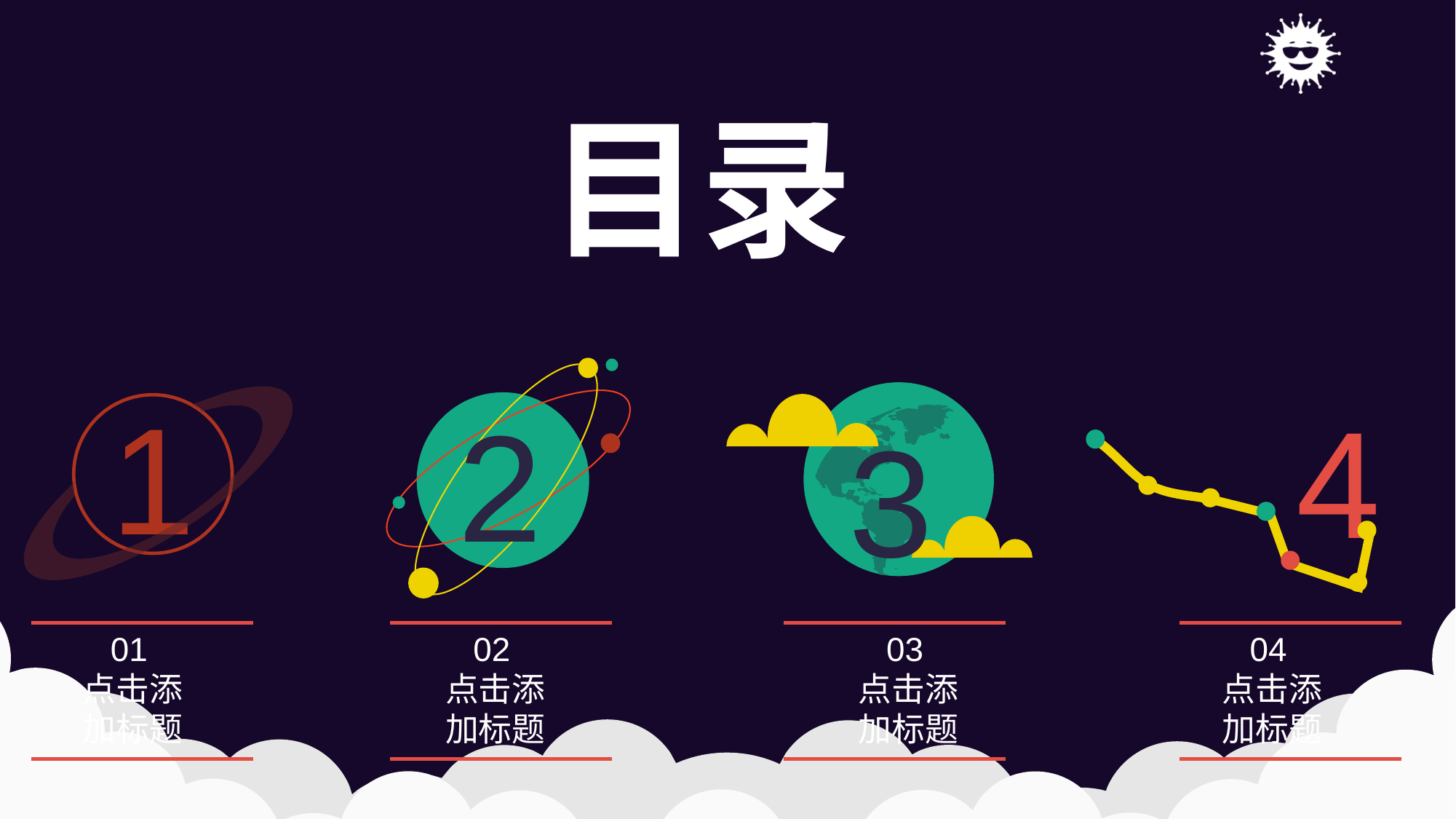

目录

2
4

3

1

   01
点击添加标题
   02
点击添加标题
   03
点击添加标题
   04
点击添加标题